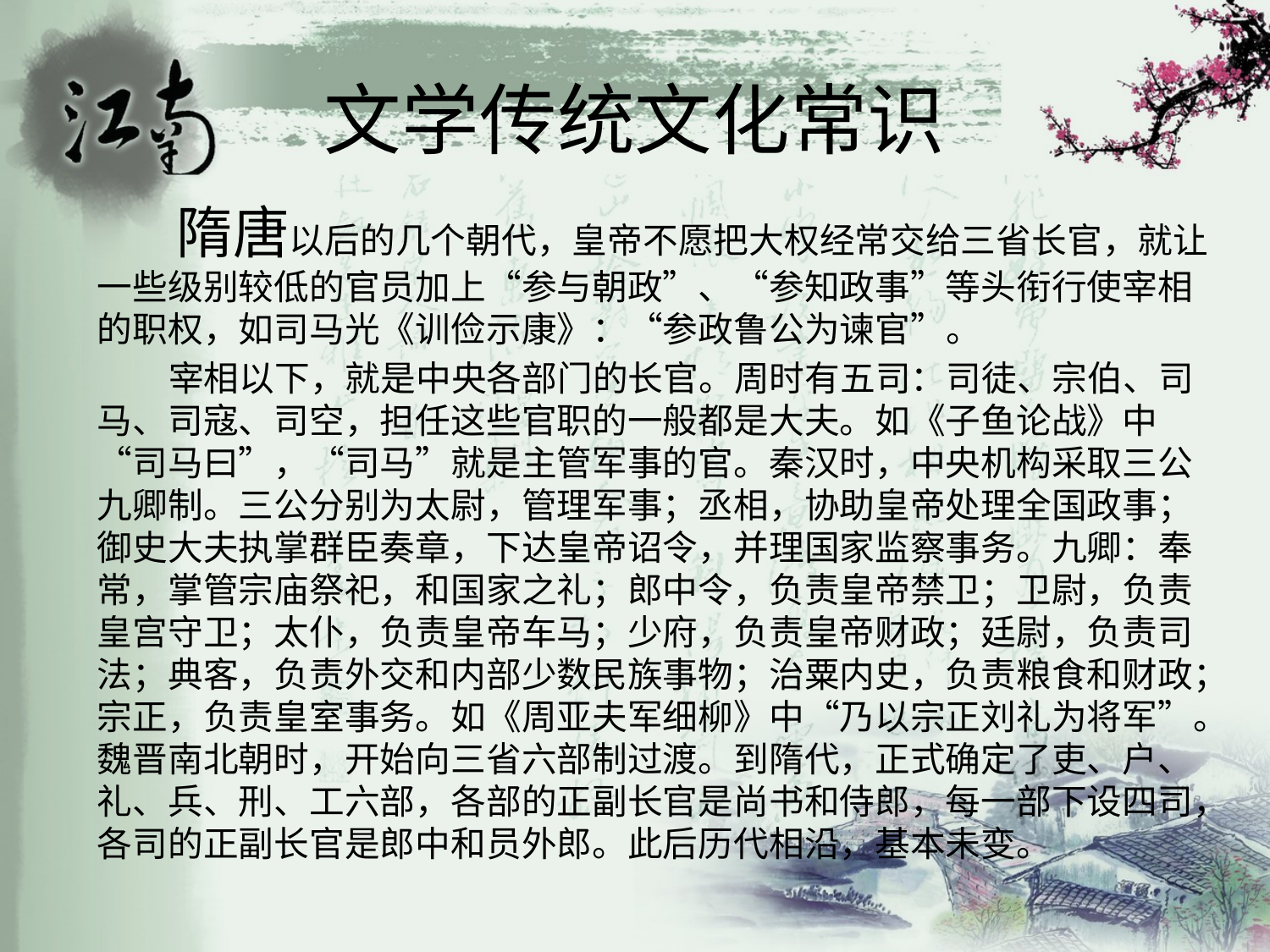

# 文学传统文化常识
         隋唐以后的几个朝代，皇帝不愿把大权经常交给三省长官，就让一些级别较低的官员加上“参与朝政”、“参知政事”等头衔行使宰相的职权，如司马光《训俭示康》：“参政鲁公为谏官”。
        宰相以下，就是中央各部门的长官。周时有五司：司徒、宗伯、司马、司寇、司空，担任这些官职的一般都是大夫。如《子鱼论战》中“司马曰”，“司马”就是主管军事的官。秦汉时，中央机构采取三公九卿制。三公分别为太尉，管理军事；丞相，协助皇帝处理全国政事；御史大夫执掌群臣奏章，下达皇帝诏令，并理国家监察事务。九卿：奉常，掌管宗庙祭祀，和国家之礼；郎中令，负责皇帝禁卫；卫尉，负责皇宫守卫；太仆，负责皇帝车马；少府，负责皇帝财政；廷尉，负责司法；典客，负责外交和内部少数民族事物；治粟内史，负责粮食和财政；宗正，负责皇室事务。如《周亚夫军细柳》中“乃以宗正刘礼为将军”。魏晋南北朝时，开始向三省六部制过渡。到隋代，正式确定了吏、户、礼、兵、刑、工六部，各部的正副长官是尚书和侍郎，每一部下设四司，各司的正副长官是郎中和员外郎。此后历代相沿，基本未变。